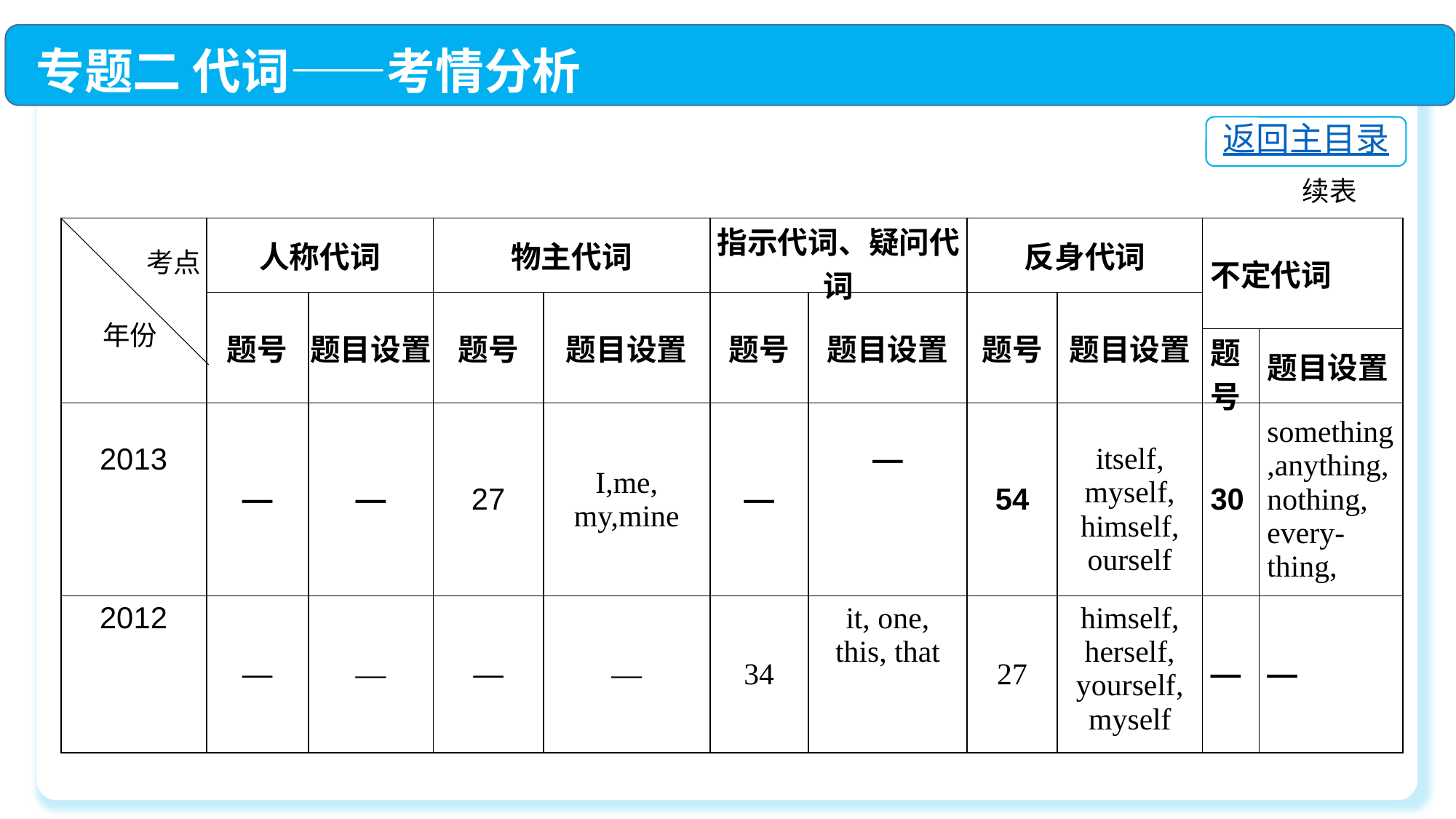

专题二 代词——考情分析

返回主目录
续表
|  | 人称代词 |  | 物主代词 |  | 指示代词、疑问代词 |  | 反身代词 |  | 不定代词 |  |
| --- | --- | --- | --- | --- | --- | --- | --- | --- | --- | --- |
|  | 题号 | 题目设置 | 题号 | 题目设置 | 题号 | 题目设置 | 题号 | 题目设置 |  |  |
|  |  |  |  |  |  |  |  |  | 题号 | 题目设置 |
| 2013 | — | — | 27 | I,me, my,mine | — | — | 54 | itself, myself, himself, ourself | 30 | something,anything,nothing, every-thing, |
| 2012 | — | — | — | — | 34 | it, one, this, that | 27 | himself, herself, yourself, myself | — | — |
 考点
年份